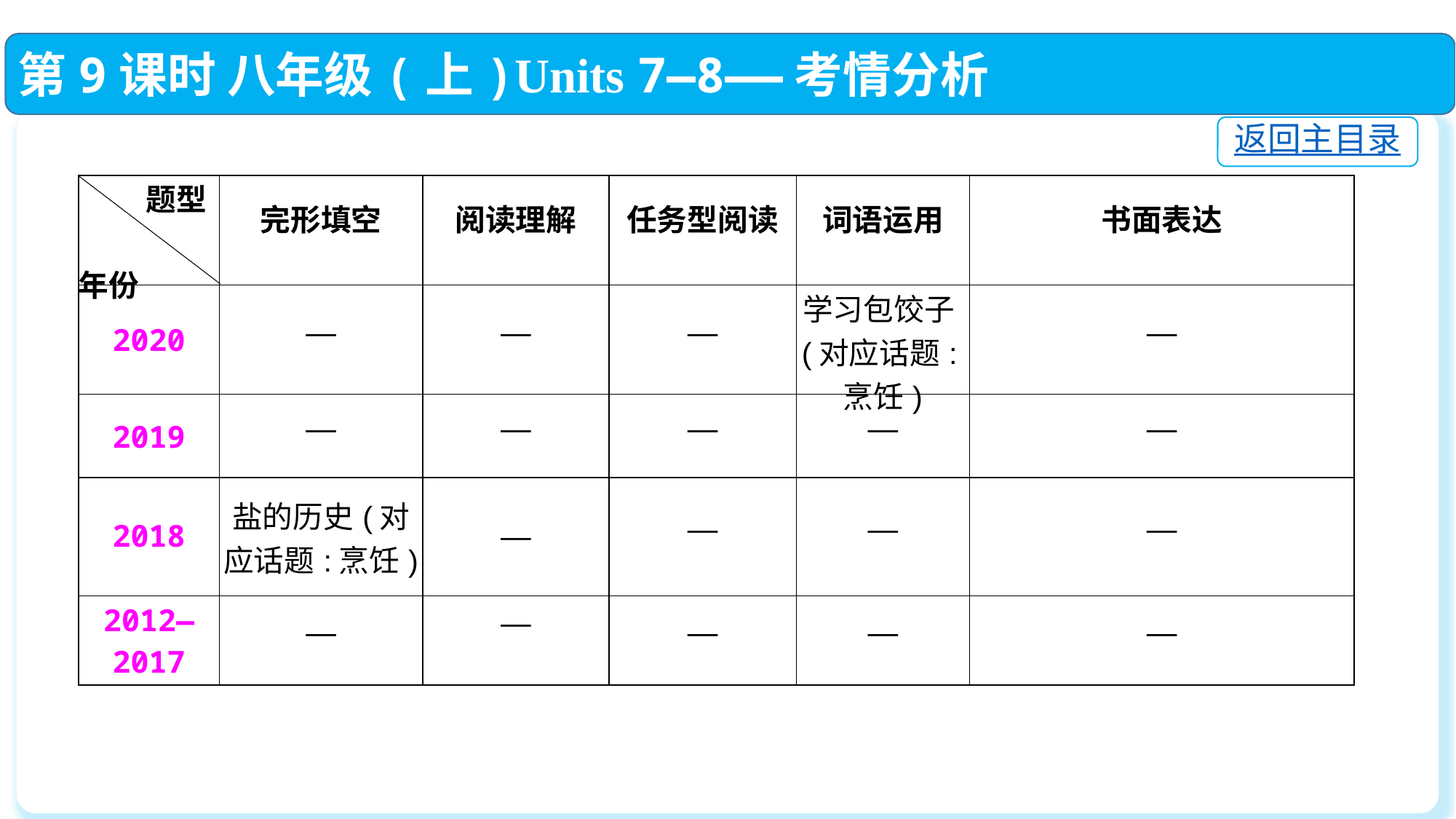

第9课时 八年级(上)Units 7—8——考情分析

返回主目录
| 题型 年份 | 完形填空 | 阅读理解 | 任务型阅读 | 词语运用 | 书面表达 |
| --- | --- | --- | --- | --- | --- |
| 2020 | — | — | — | 学习包饺子(对应话题:烹饪) | — |
| 2019 | — | — | — | — | — |
| 2018 | 盐的历史(对 应话题:烹饪) | — | — | — | — |
| 2012—2017 | — | — | — | — | — |